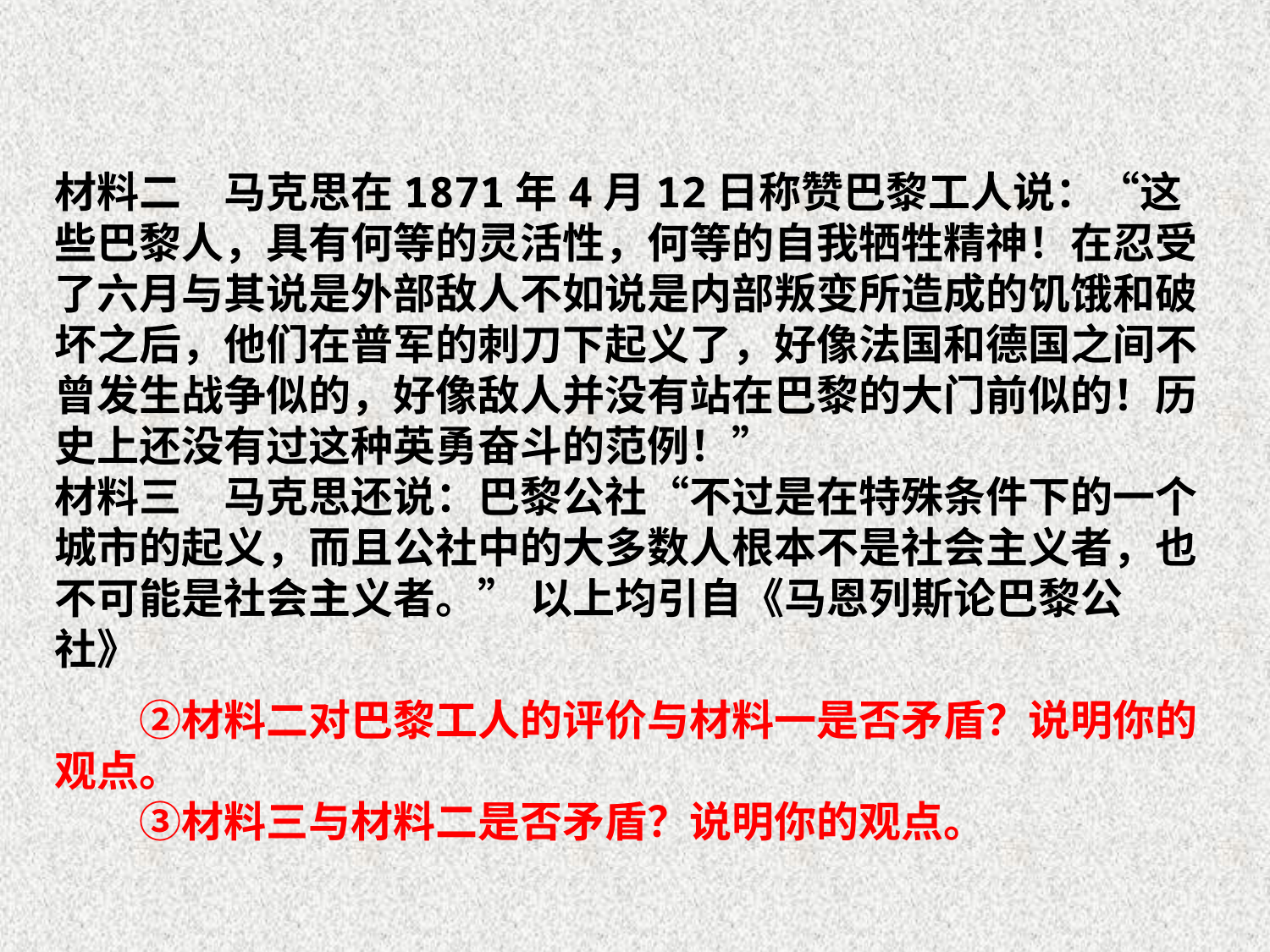

材料二　马克思在1871年4月12日称赞巴黎工人说：“这些巴黎人，具有何等的灵活性，何等的自我牺牲精神！在忍受了六月与其说是外部敌人不如说是内部叛变所造成的饥饿和破坏之后，他们在普军的刺刀下起义了，好像法国和德国之间不曾发生战争似的，好像敌人并没有站在巴黎的大门前似的！历史上还没有过这种英勇奋斗的范例！”
材料三　马克思还说：巴黎公社“不过是在特殊条件下的一个城市的起义，而且公社中的大多数人根本不是社会主义者，也不可能是社会主义者。” 以上均引自《马恩列斯论巴黎公社》
　　②材料二对巴黎工人的评价与材料一是否矛盾？说明你的观点。
　　③材料三与材料二是否矛盾？说明你的观点。